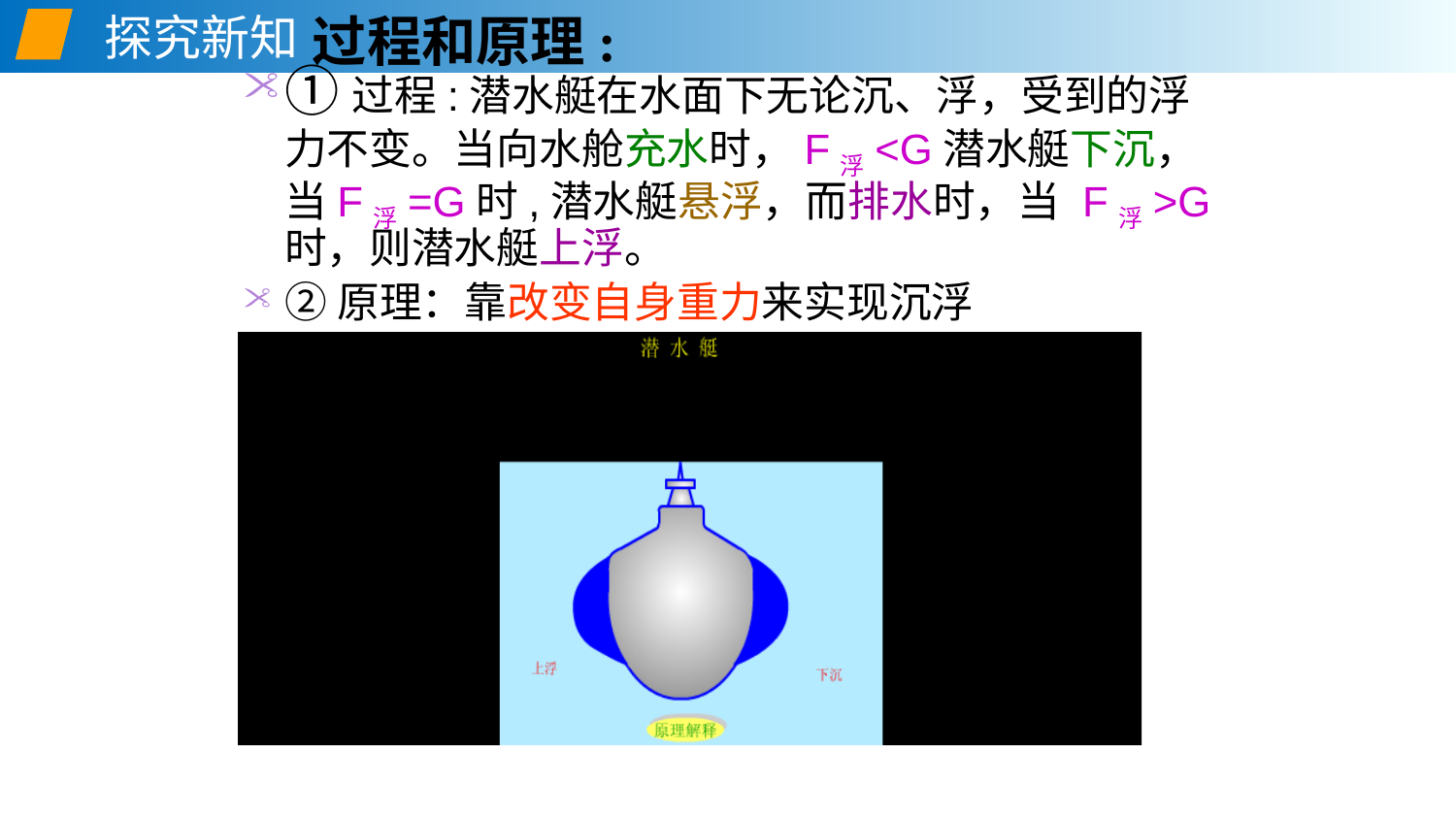

探究新知
过程和原理:
①过程:潜水艇在水面下无论沉、浮，受到的浮力不变。当向水舱充水时，F浮<G潜水艇下沉， 当F浮=G时,潜水艇悬浮，而排水时，当 F浮>G时，则潜水艇上浮。
②原理：靠改变自身重力来实现沉浮